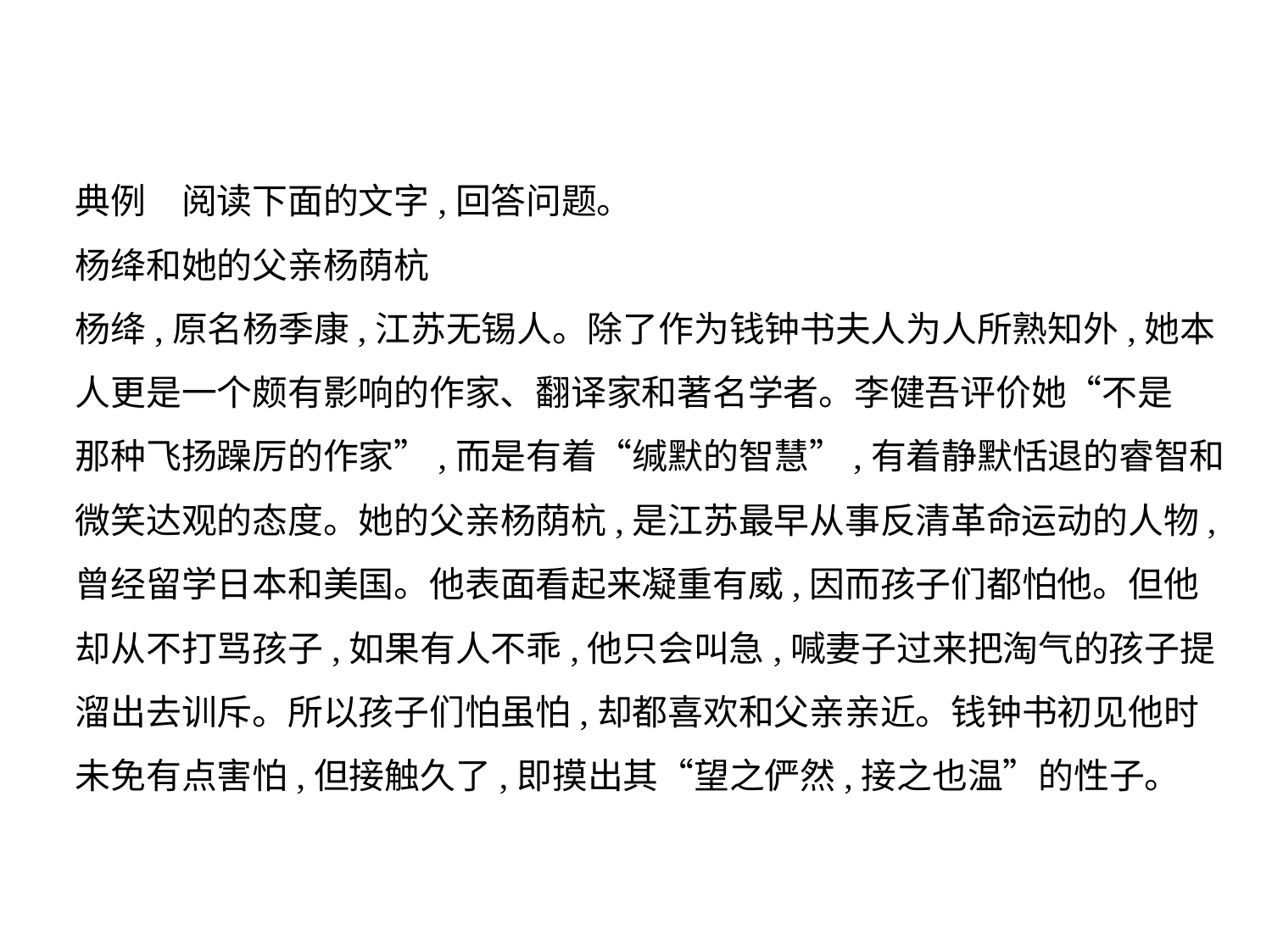

典例　阅读下面的文字,回答问题。
杨绛和她的父亲杨荫杭
杨绛,原名杨季康,江苏无锡人。除了作为钱钟书夫人为人所熟知外,她本
人更是一个颇有影响的作家、翻译家和著名学者。李健吾评价她“不是
那种飞扬躁厉的作家”,而是有着“缄默的智慧”,有着静默恬退的睿智和
微笑达观的态度。她的父亲杨荫杭,是江苏最早从事反清革命运动的人物,
曾经留学日本和美国。他表面看起来凝重有威,因而孩子们都怕他。但他
却从不打骂孩子,如果有人不乖,他只会叫急,喊妻子过来把淘气的孩子提
溜出去训斥。所以孩子们怕虽怕,却都喜欢和父亲亲近。钱钟书初见他时
未免有点害怕,但接触久了,即摸出其“望之俨然,接之也温”的性子。